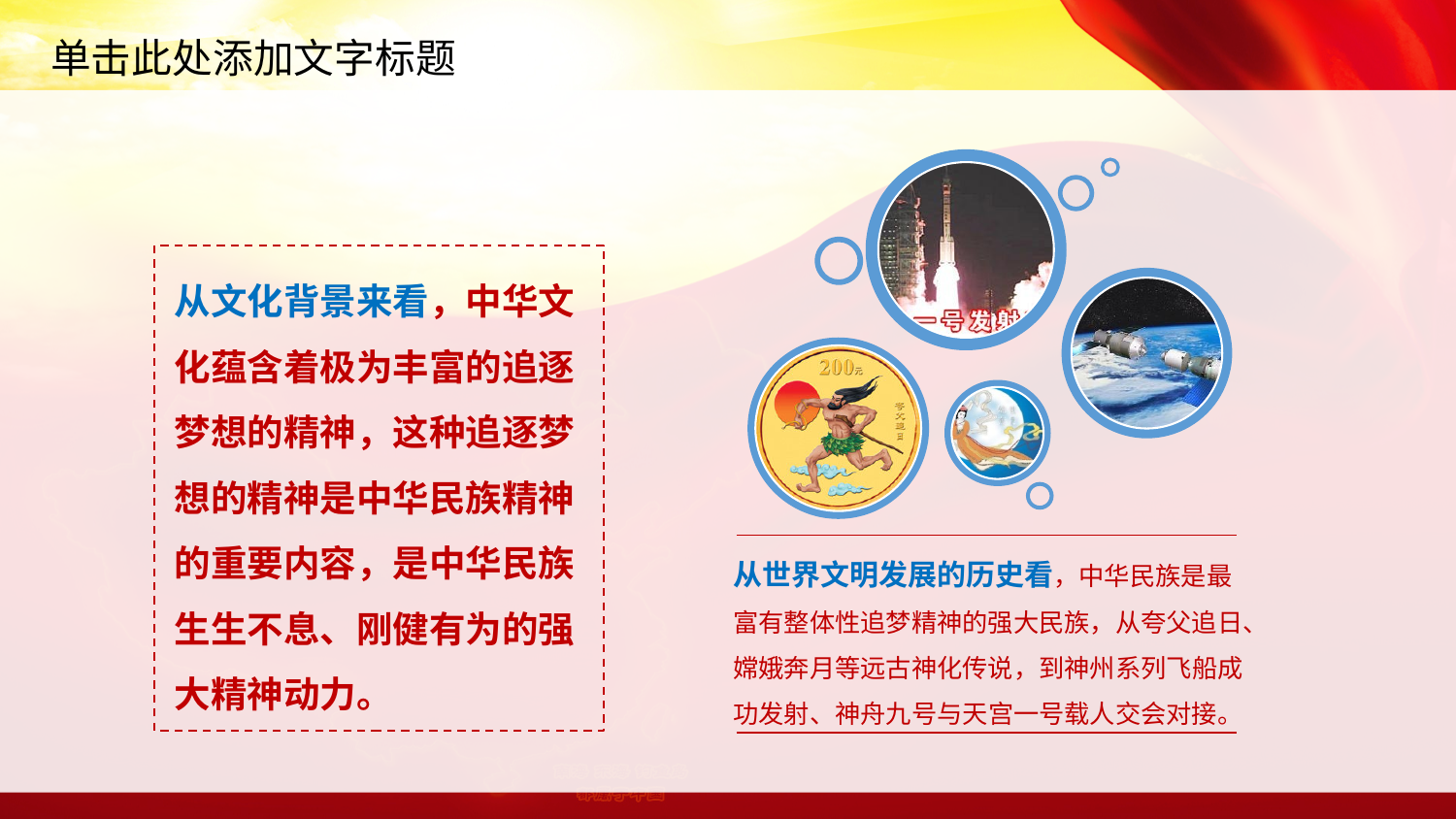

从文化背景来看，中华文化蕴含着极为丰富的追逐梦想的精神，这种追逐梦想的精神是中华民族精神的重要内容，是中华民族生生不息、刚健有为的强大精神动力。

从世界文明发展的历史看，中华民族是最富有整体性追梦精神的强大民族，从夸父追日、嫦娥奔月等远古神化传说，到神州系列飞船成功发射、神舟九号与天宫一号载人交会对接。